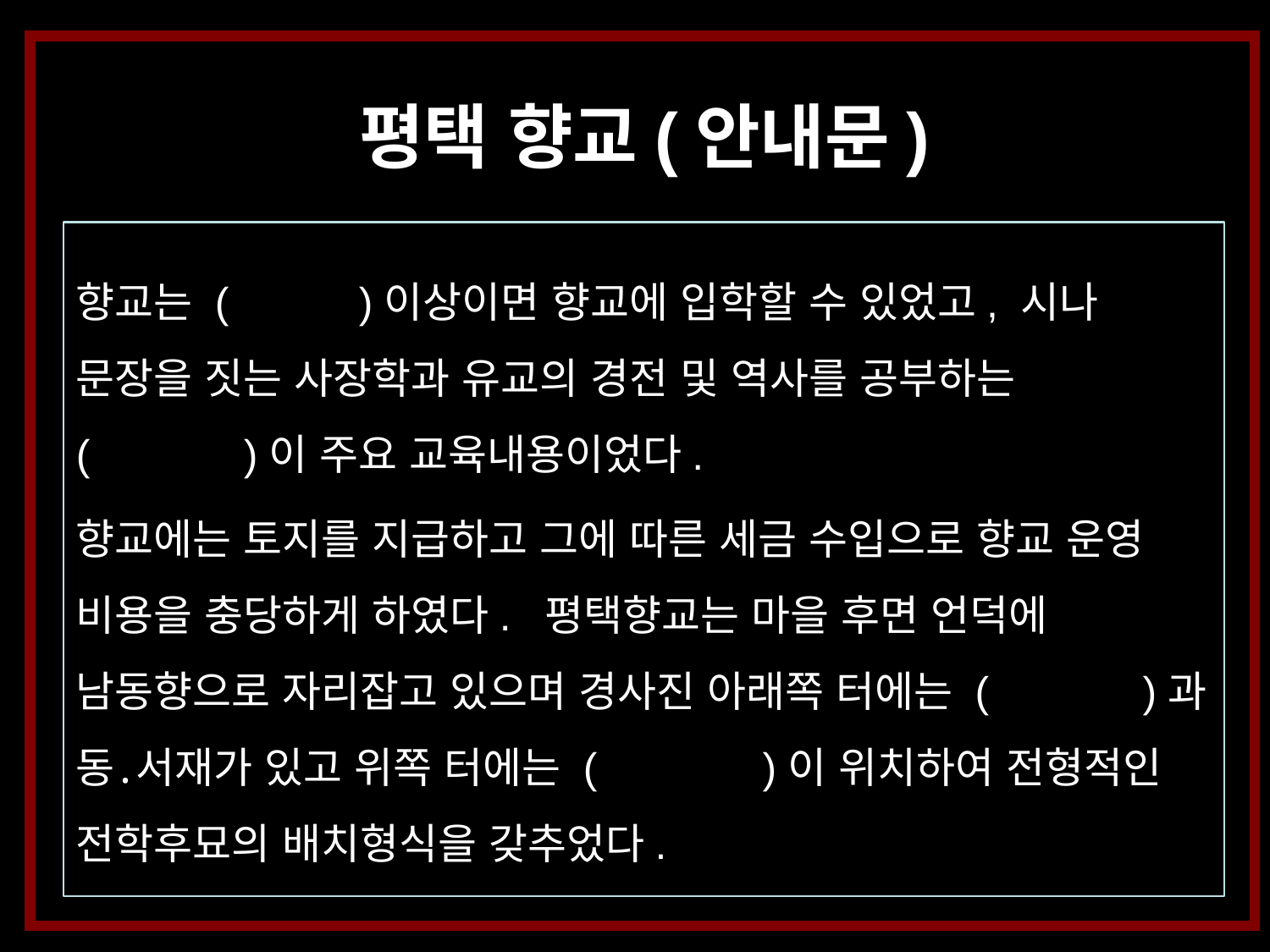

평택 향교(안내문)
향교는 (           )이상이면 향교에 입학할 수 있었고, 시나 문장을 짓는 사장학과 유교의 경전 및 역사를 공부하는 (             )이 주요 교육내용이었다.
향교에는 토지를 지급하고 그에 따른 세금 수입으로 향교 운영 비용을 충당하게 하였다.  평택향교는 마을 후면 언덕에 남동향으로 자리잡고 있으며 경사진 아래쪽 터에는 (             )과 동․서재가 있고 위쪽 터에는 (              )이 위치하여 전형적인 전학후묘의 배치형식을 갖추었다.